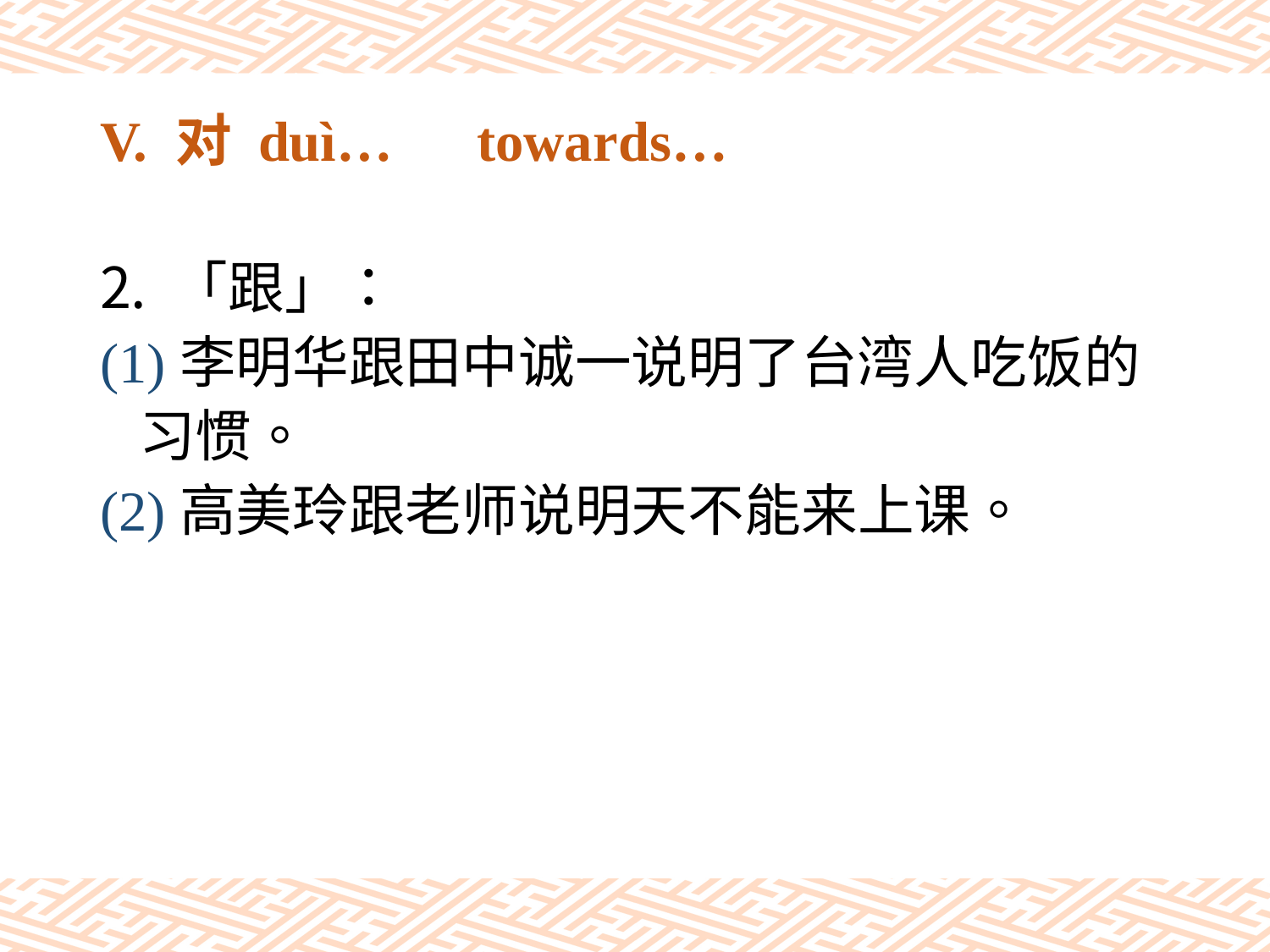

# V. 对 duì…　towards…
「跟」：
(1)李明华跟田中诚一说明了台湾人吃饭的
  习惯。
(2)高美玲跟老师说明天不能来上课。